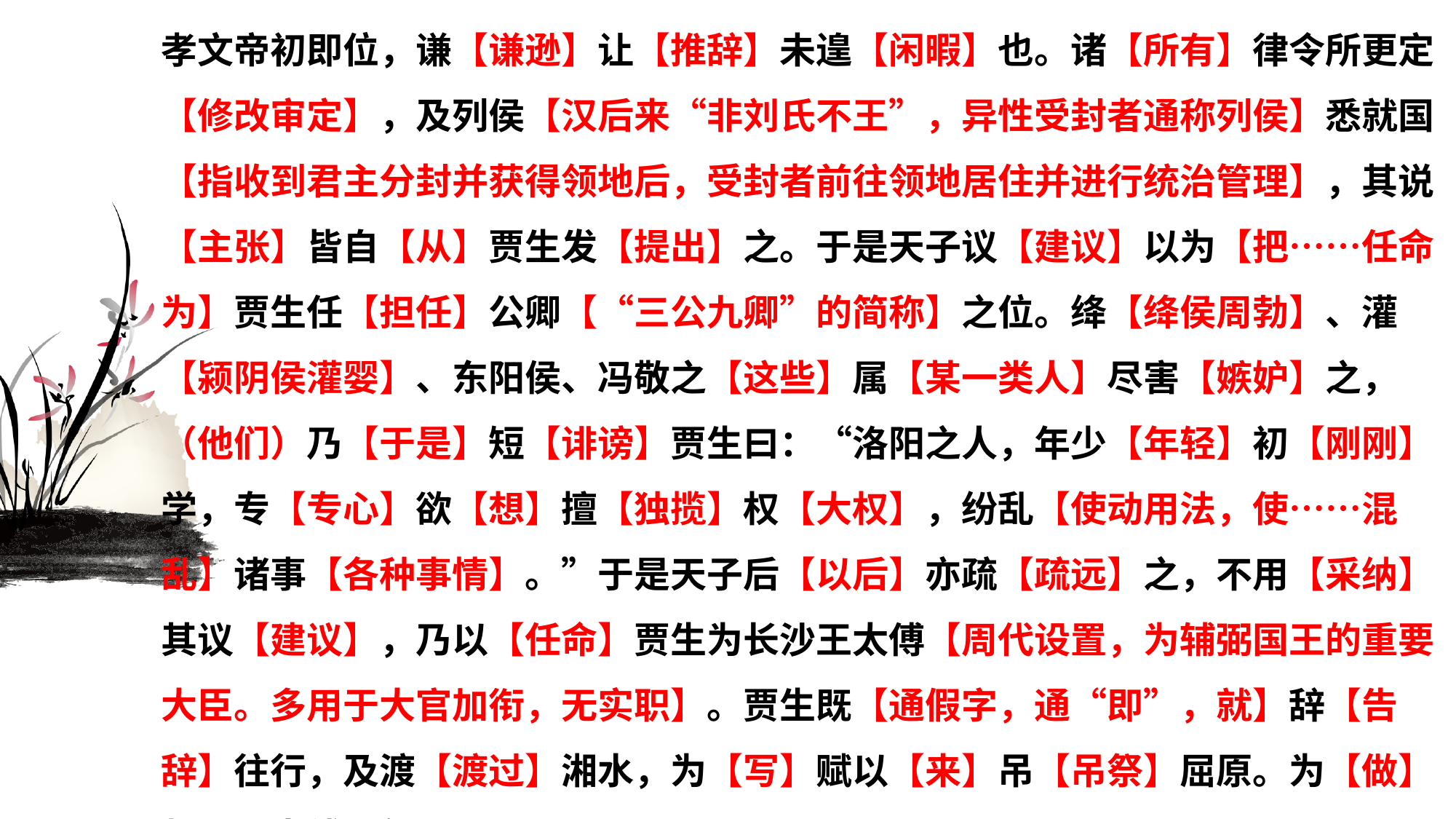

孝文帝初即位，谦【谦逊】让【推辞】未遑【闲暇】也。诸【所有】律令所更定【修改审定】，及列侯【汉后来“非刘氏不王”，异性受封者通称列侯】悉就国【指收到君主分封并获得领地后，受封者前往领地居住并进行统治管理】，其说【主张】皆自【从】贾生发【提出】之。于是天子议【建议】以为【把……任命为】贾生任【担任】公卿【“三公九卿”的简称】之位。绛【绛侯周勃】、灌【颍阴侯灌婴】、东阳侯、冯敬之【这些】属【某一类人】尽害【嫉妒】之，（他们）乃【于是】短【诽谤】贾生曰：“洛阳之人，年少【年轻】初【刚刚】学，专【专心】欲【想】擅【独揽】权【大权】，纷乱【使动用法，使……混乱】诸事【各种事情】。”于是天子后【以后】亦疏【疏远】之，不用【采纳】其议【建议】，乃以【任命】贾生为长沙王太傅【周代设置，为辅弼国王的重要大臣。多用于大官加衔，无实职】。贾生既【通假字，通“即”，就】辞【告辞】往行，及渡【渡过】湘水，为【写】赋以【来】吊【吊祭】屈原。为【做】长沙王太傅三年。